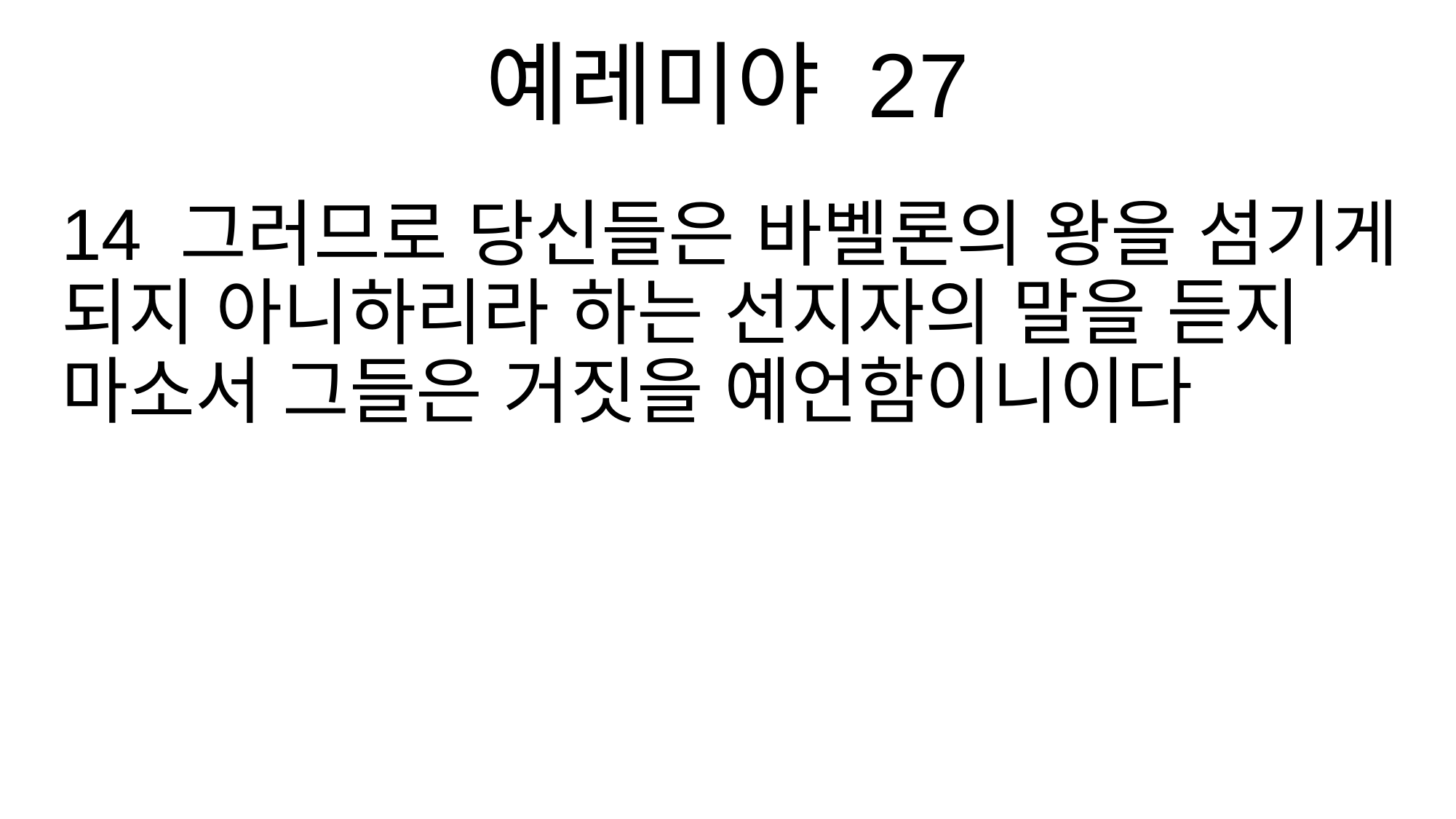

예레미야 27
14 그러므로 당신들은 바벨론의 왕을 섬기게 되지 아니하리라 하는 선지자의 말을 듣지 마소서 그들은 거짓을 예언함이니이다